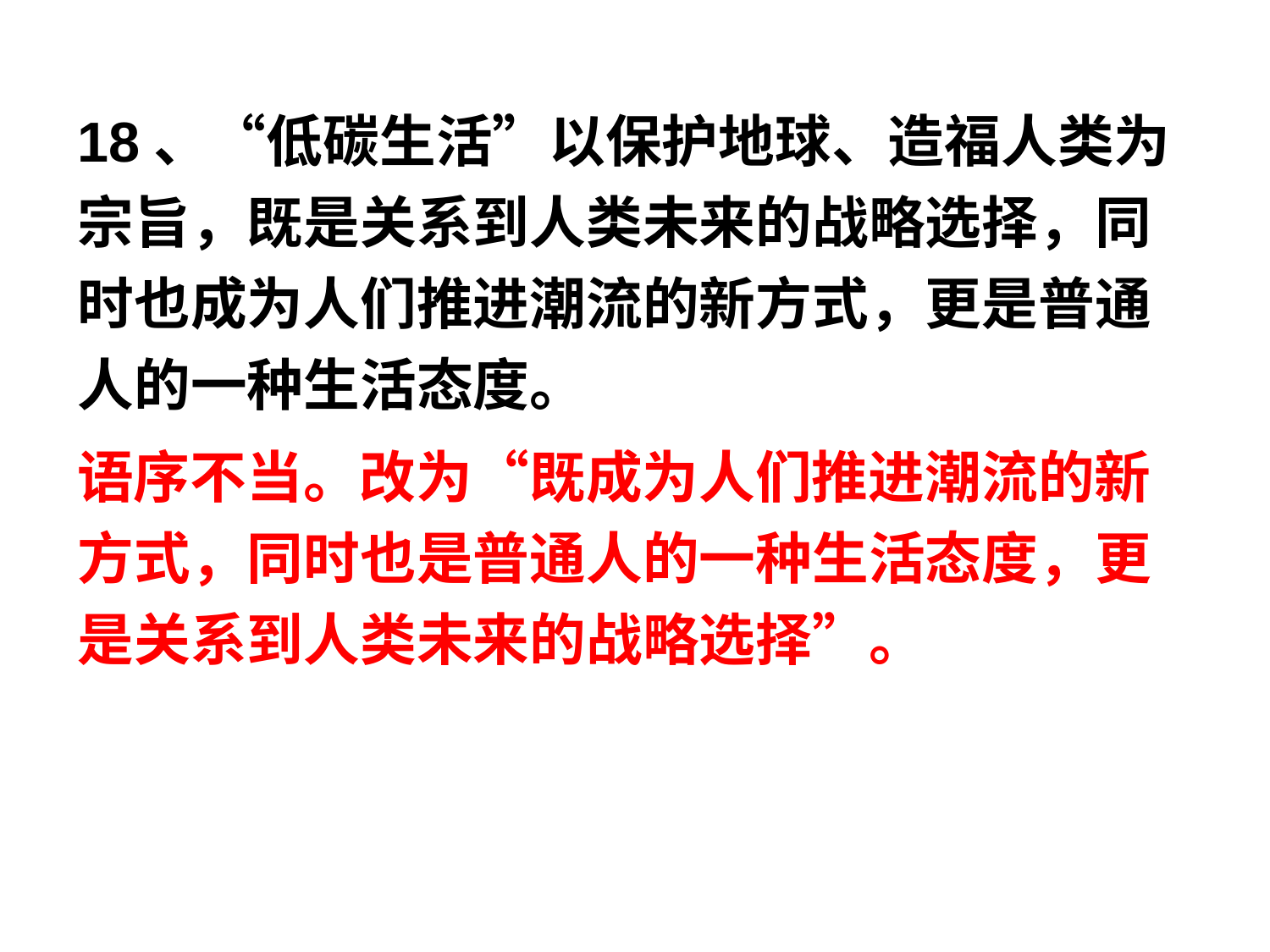

18、“低碳生活”以保护地球、造福人类为宗旨，既是关系到人类未来的战略选择，同时也成为人们推进潮流的新方式，更是普通人的一种生活态度。
语序不当。改为“既成为人们推进潮流的新方式，同时也是普通人的一种生活态度，更是关系到人类未来的战略选择”。